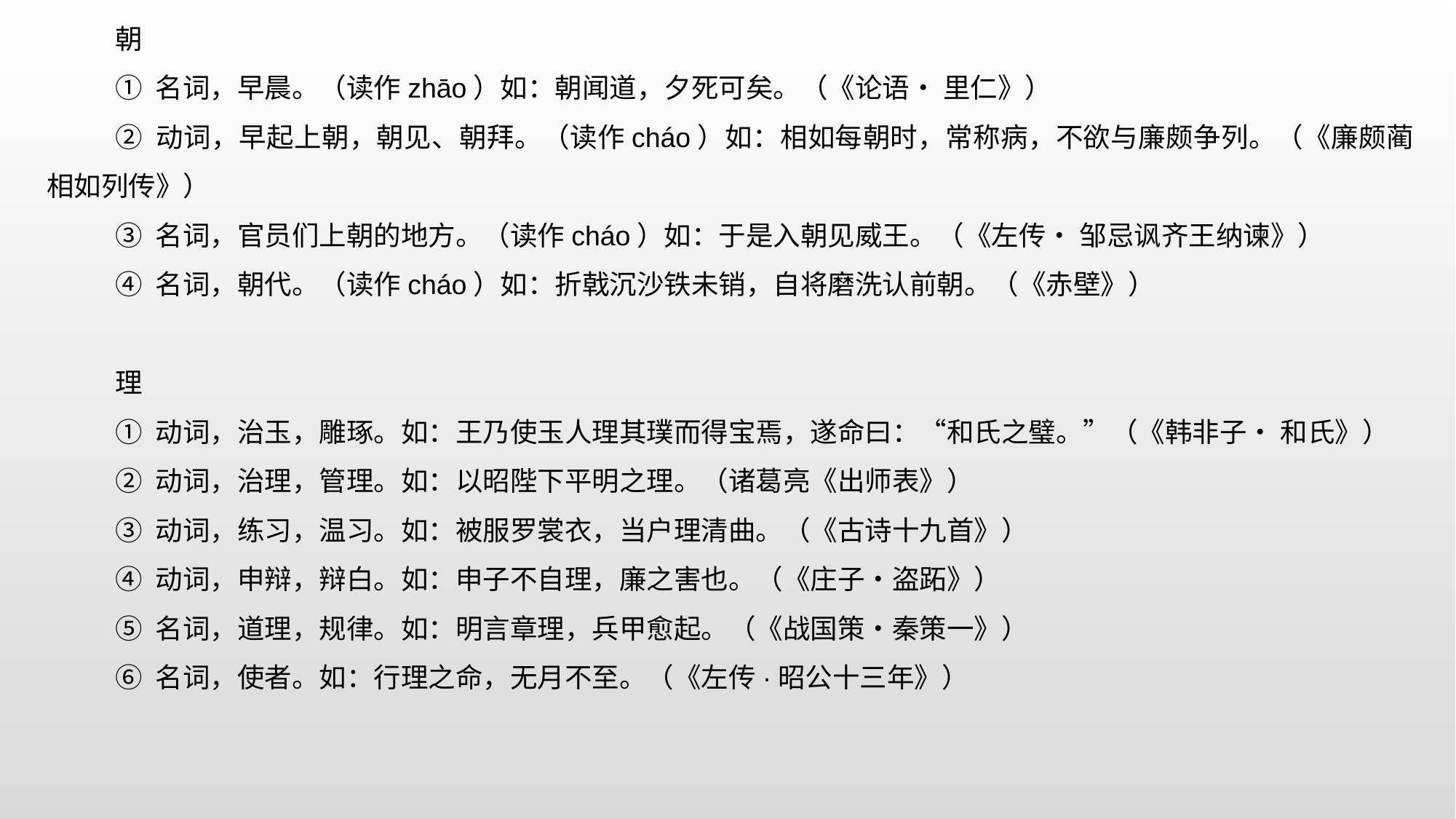

朝
① 名词，早晨。（读作zhāo）如：朝闻道，夕死可矣。（《论语• 里仁》）
② 动词，早起上朝，朝见、朝拜。（读作cháo）如：相如每朝时，常称病，不欲与廉颇争列。（《廉颇蔺相如列传》）
③ 名词，官员们上朝的地方。（读作cháo）如：于是入朝见威王。（《左传• 邹忌讽齐王纳谏》）
④ 名词，朝代。（读作cháo）如：折戟沉沙铁未销，自将磨洗认前朝。（《赤壁》）

理
① 动词，治玉，雕琢。如：王乃使玉人理其璞而得宝焉，遂命曰：“和氏之璧。”（《韩非子• 和氏》）
② 动词，治理，管理。如：以昭陛下平明之理。（诸葛亮《出师表》）
③ 动词，练习，温习。如：被服罗裳衣，当户理清曲。（《古诗十九首》）
④ 动词，申辩，辩白。如：申子不自理，廉之害也。（《庄子•盗跖》）
⑤ 名词，道理，规律。如：明言章理，兵甲愈起。（《战国策•秦策一》）
⑥ 名词，使者。如：行理之命，无月不至。（《左传·昭公十三年》）